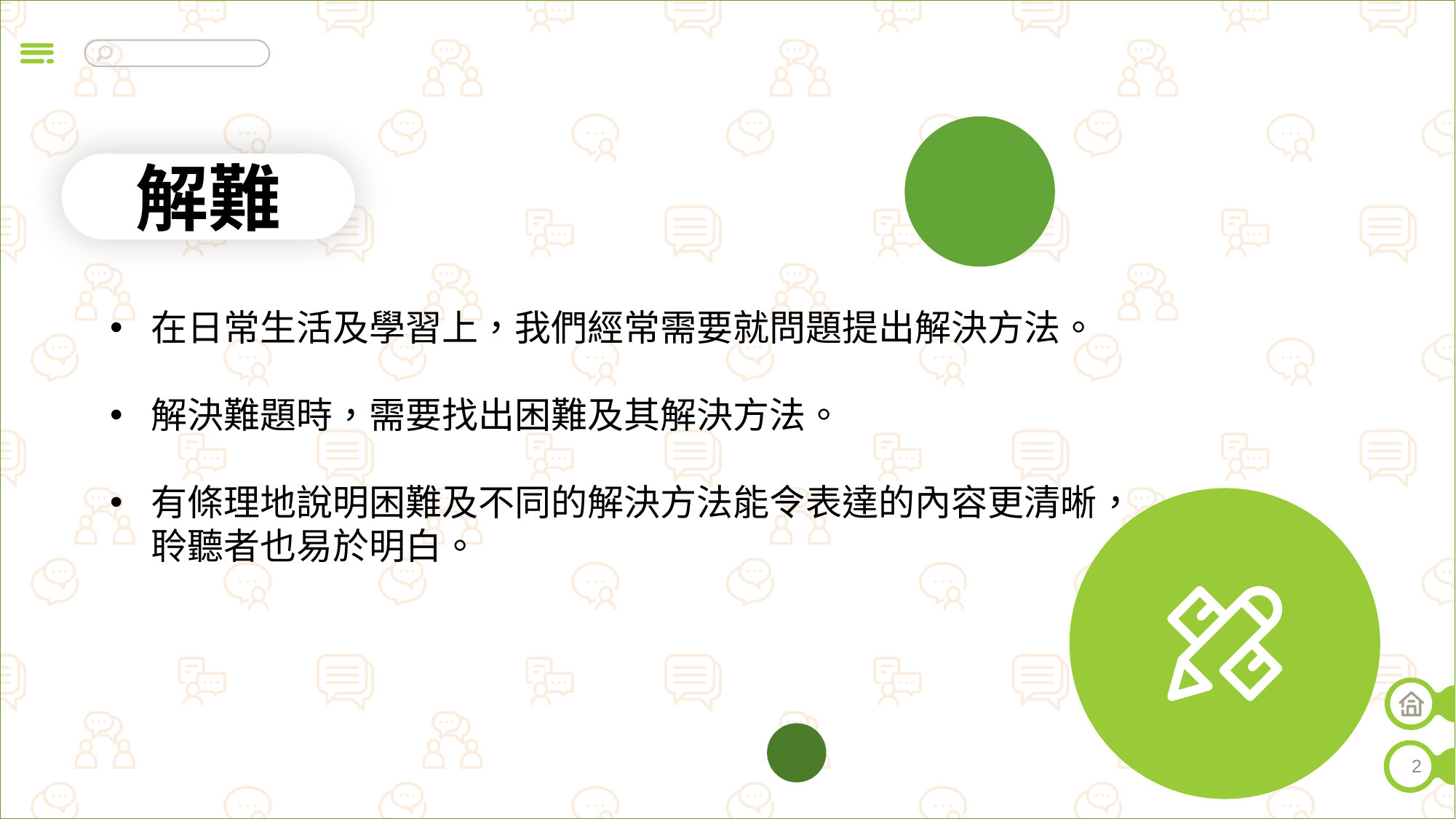

解難
在日常生活及學習上，我們經常需要就問題提出解決方法。

解決難題時，需要找出困難及其解決方法。

有條理地說明困難及不同的解決方法能令表達的內容更清晰，聆聽者也易於明白。

2